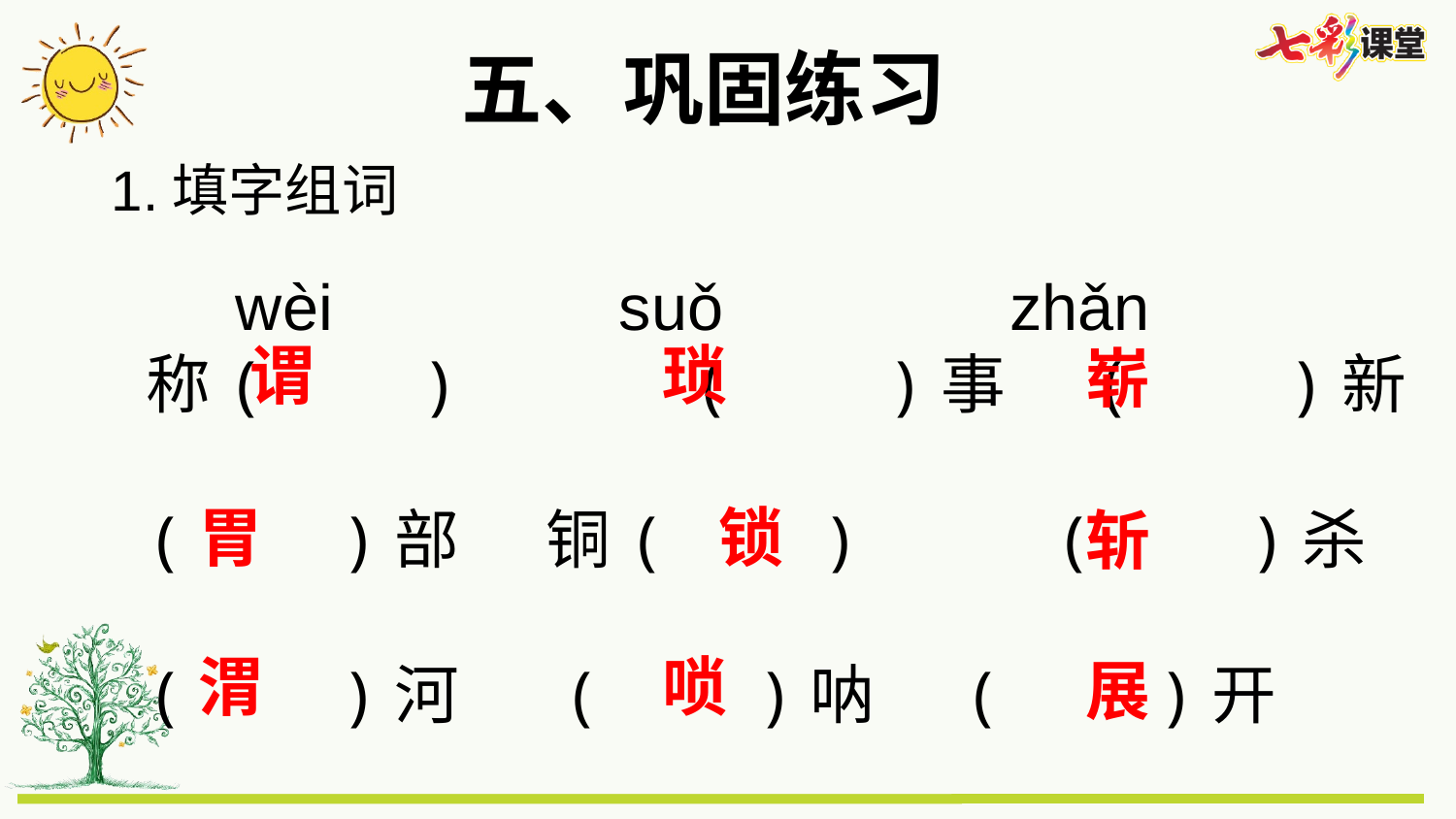

五、巩固练习
1.填字组词
     wèi                suǒ                zhǎn
称(    )      (    )事     (    )新

(    )部      铜(    )     (    )杀

(    )河      (    )呐     (    )开
谓
琐
崭
胃
锁
斩
渭
唢
展